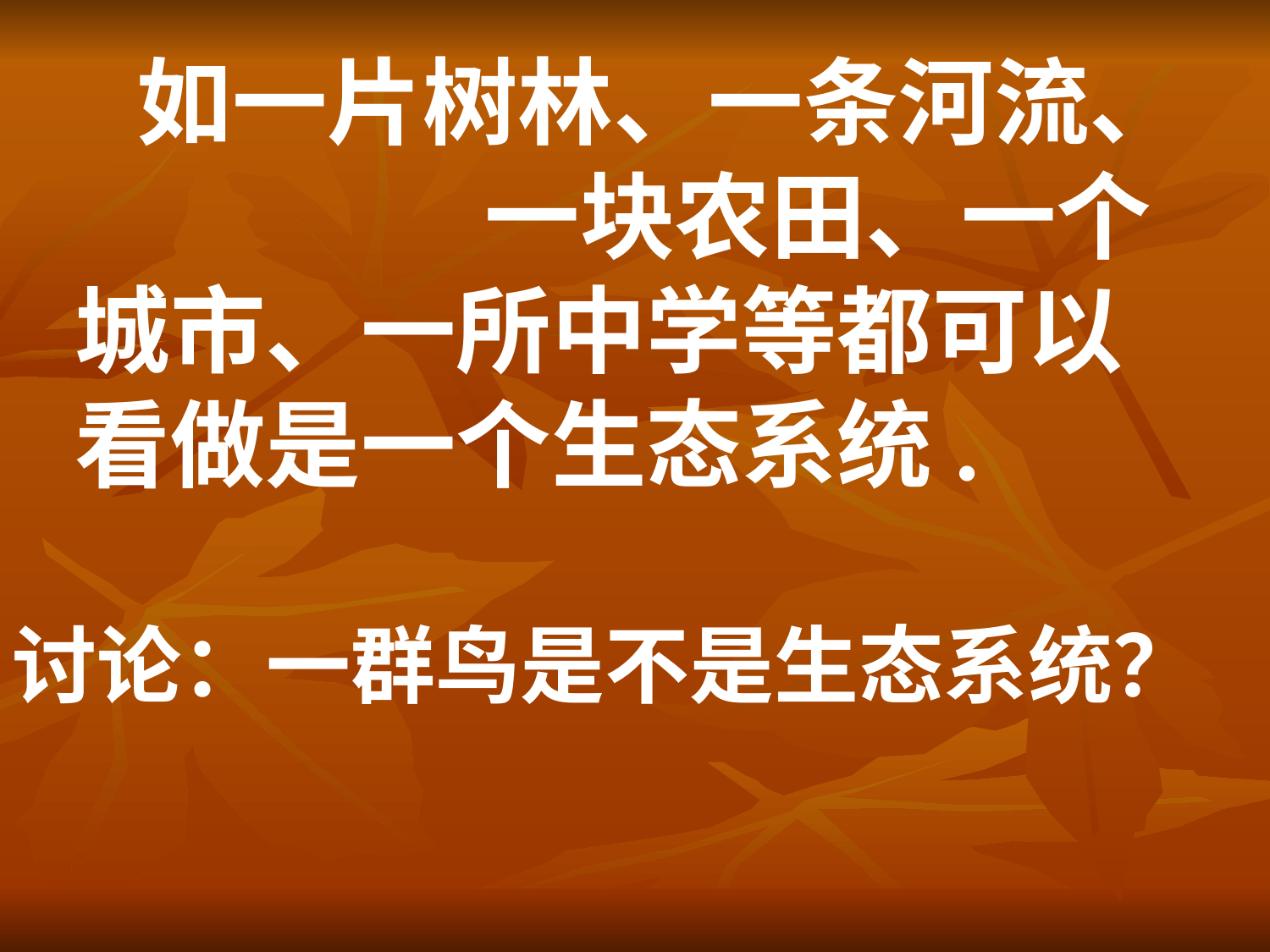

如一片树林、一条河流、                    一块农田、一个城市、一所中学等都可以看做是一个生态系统.

讨论：一群鸟是不是生态系统？